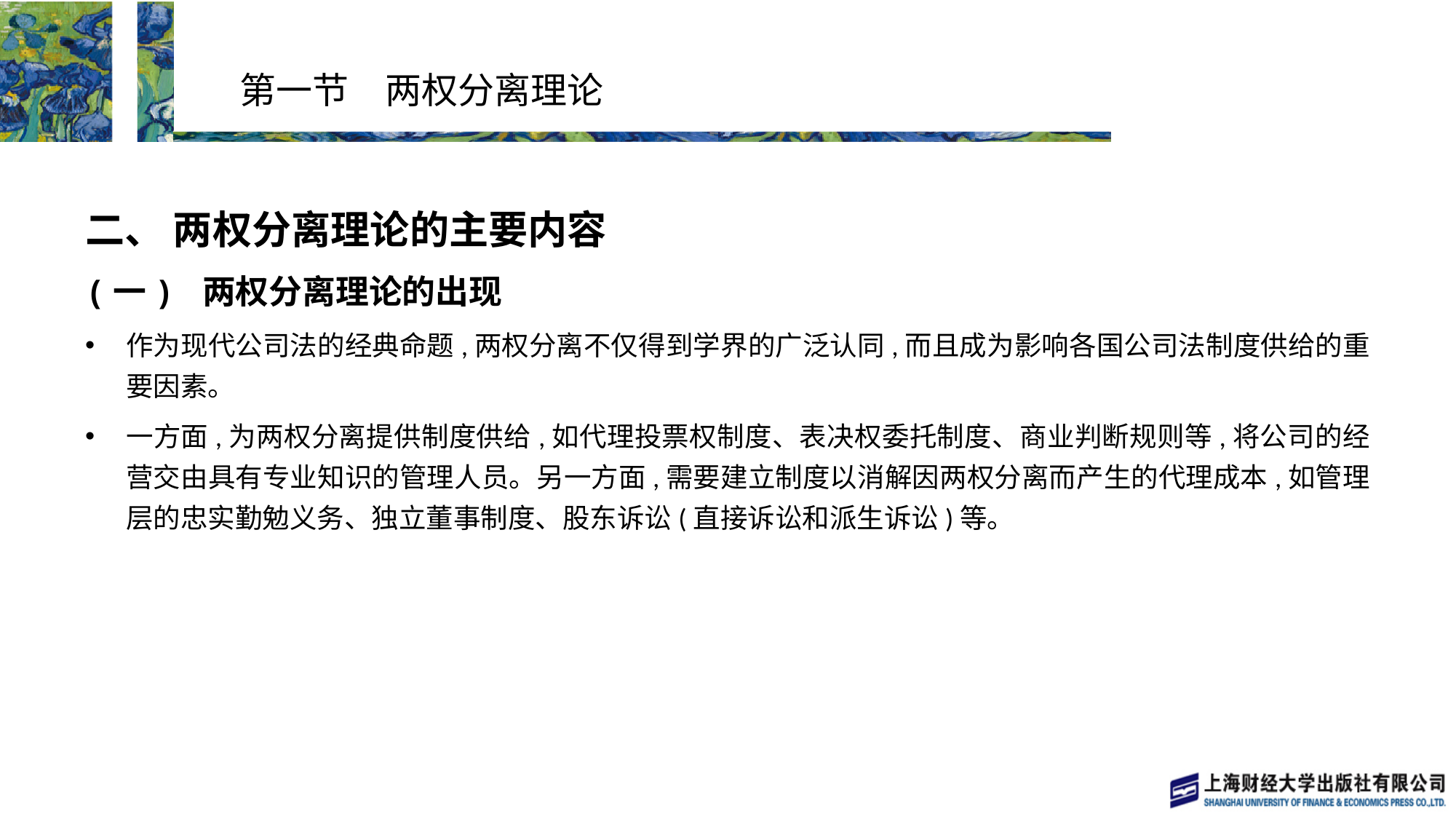

# 第一节　两权分离理论
二、 两权分离理论的主要内容
(一) 两权分离理论的出现
作为现代公司法的经典命题,两权分离不仅得到学界的广泛认同,而且成为影响各国公司法制度供给的重要因素。
一方面,为两权分离提供制度供给,如代理投票权制度、表决权委托制度、商业判断规则等,将公司的经营交由具有专业知识的管理人员。另一方面,需要建立制度以消解因两权分离而产生的代理成本,如管理层的忠实勤勉义务、独立董事制度、股东诉讼(直接诉讼和派生诉讼)等。